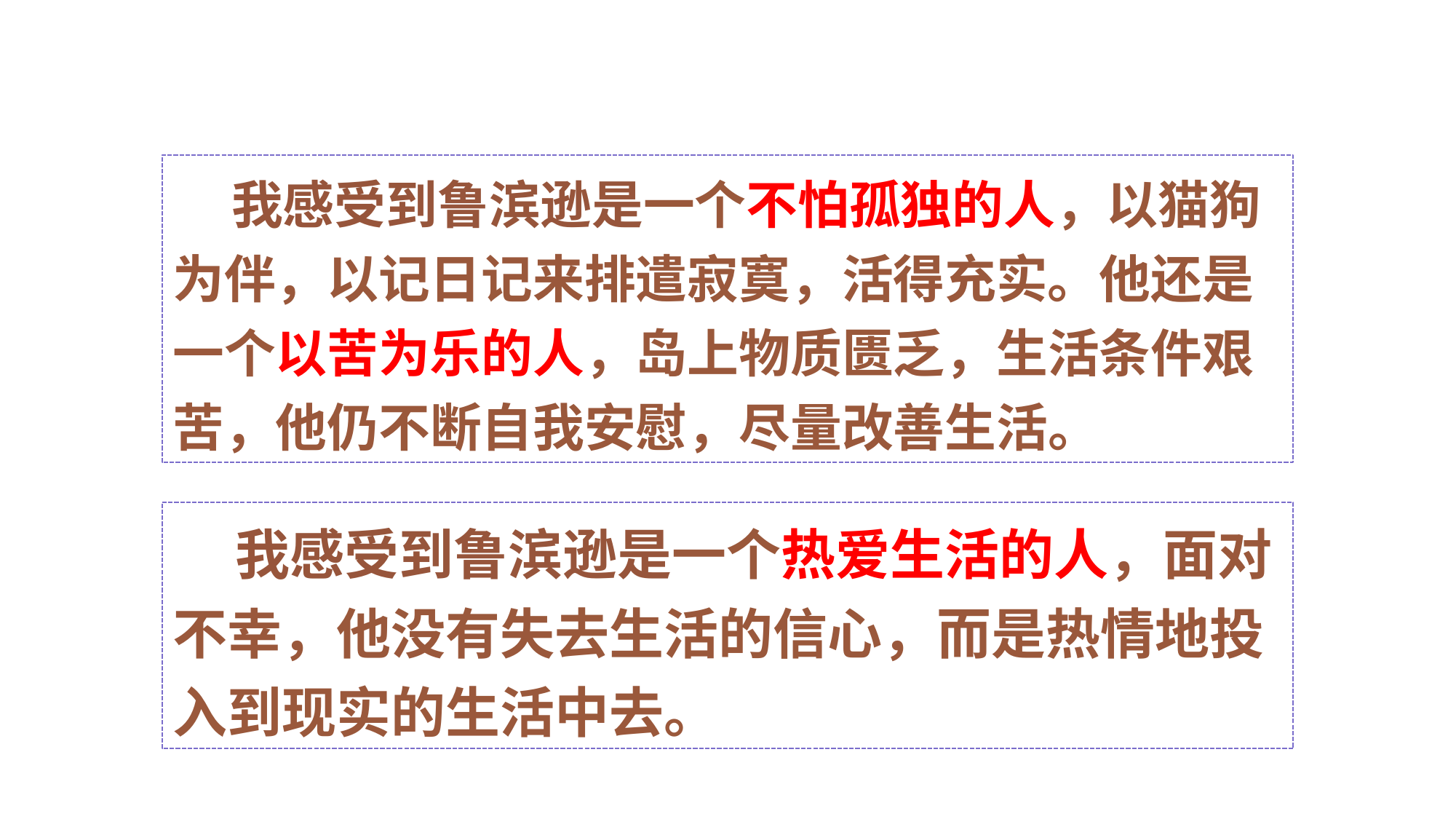

我感受到鲁滨逊是一个不怕孤独的人，以猫狗为伴，以记日记来排遣寂寞，活得充实。他还是一个以苦为乐的人，岛上物质匮乏，生活条件艰苦，他仍不断自我安慰，尽量改善生活。
    我感受到鲁滨逊是一个热爱生活的人，面对不幸，他没有失去生活的信心，而是热情地投入到现实的生活中去。